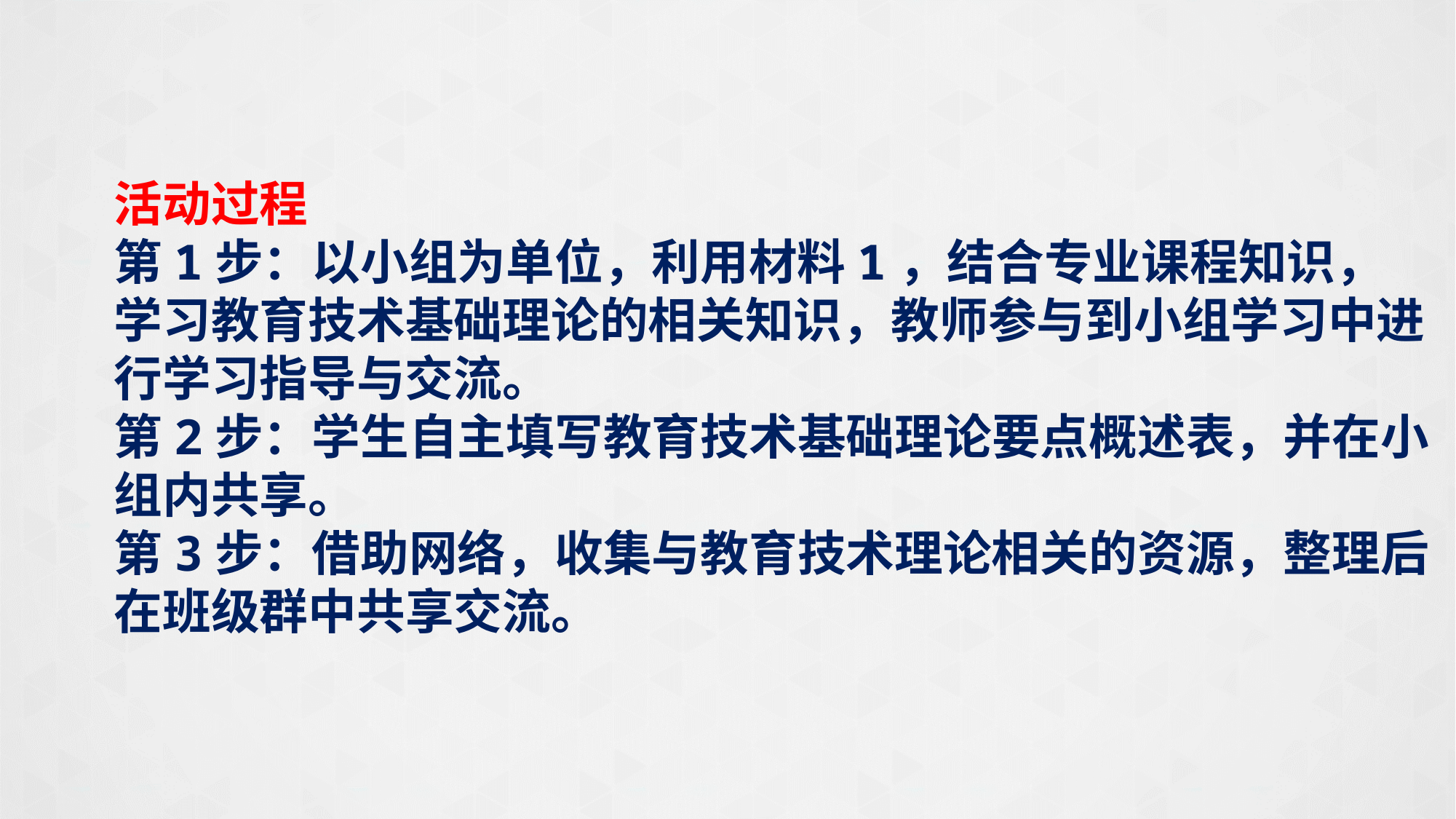

活动过程
第1步：以小组为单位，利用材料1，结合专业课程知识，学习教育技术基础理论的相关知识，教师参与到小组学习中进行学习指导与交流。
第2步：学生自主填写教育技术基础理论要点概述表，并在小组内共享。
第3步：借助网络，收集与教育技术理论相关的资源，整理后在班级群中共享交流。